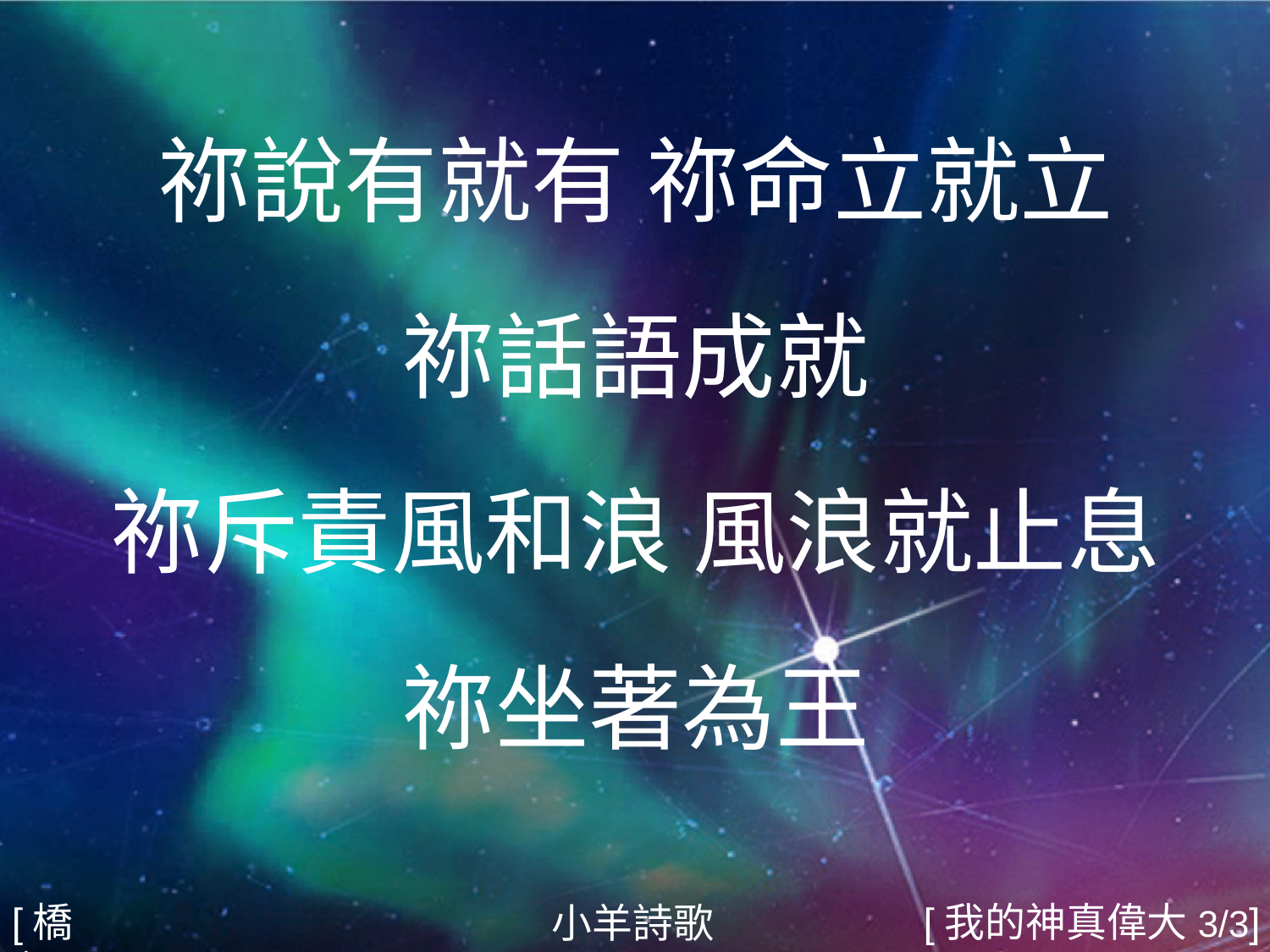

祢說有就有 祢命立就立

祢話語成就

祢斥責風和浪 風浪就止息

祢坐著為王
#

[橋段]
[我的神真偉大3/3]
小羊詩歌